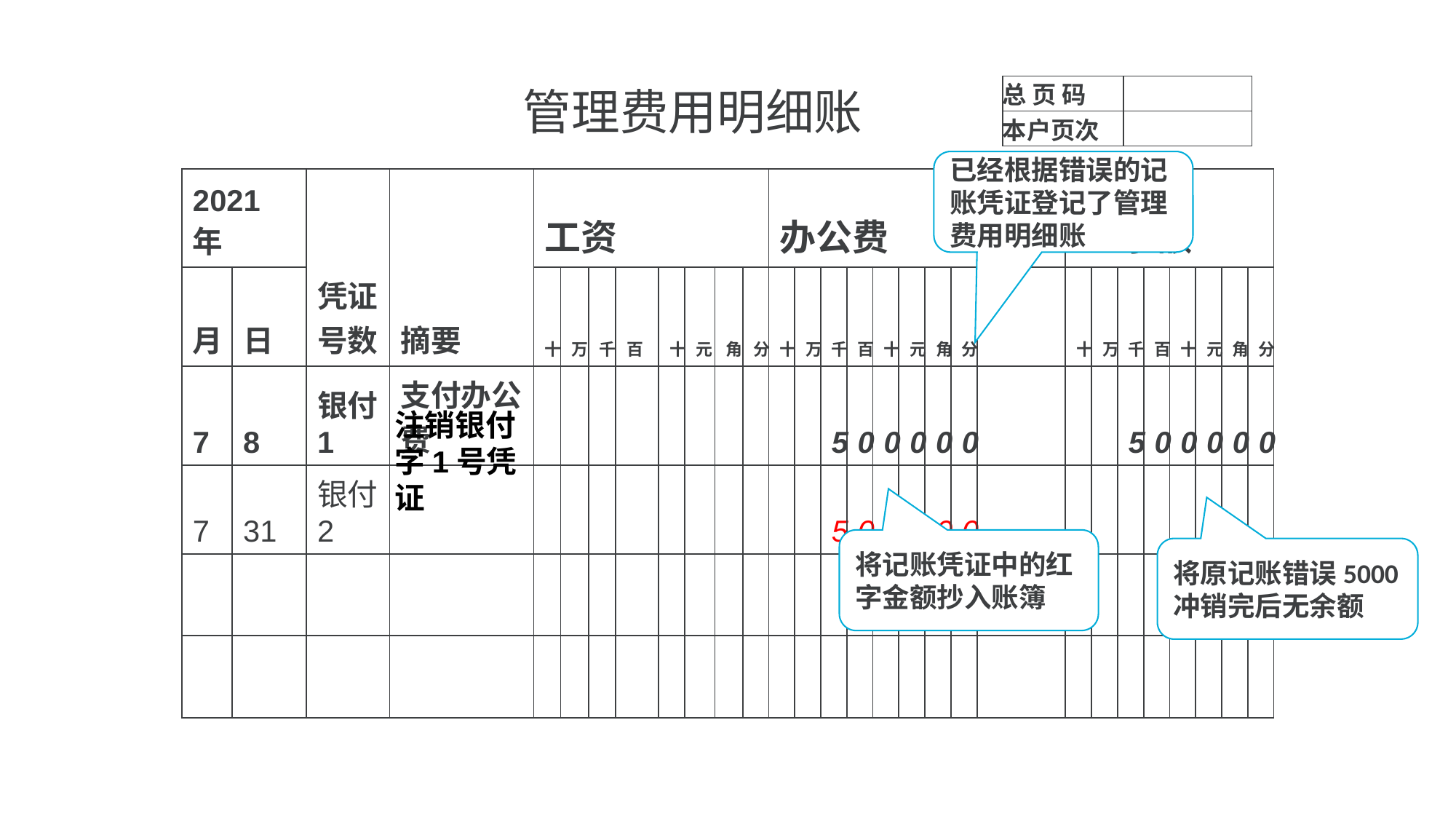

# 管理费用明细账
| 总 页 码 |  |
| --- | --- |
| 本户页次 |  |
已经根据错误的记账凭证登记了管理费用明细账
| 2021年 |  | 凭证号数 | 摘要 | 工资 |  |  |  |  |  |  |  | 办公费 |  |  |  |  |  |  |  | ……. | 余额 |  |  |  |  |  |  |  |
| --- | --- | --- | --- | --- | --- | --- | --- | --- | --- | --- | --- | --- | --- | --- | --- | --- | --- | --- | --- | --- | --- | --- | --- | --- | --- | --- | --- | --- |
| 月 | 日 |  |  | 十 | 万 | 千 | 百 | 十 | 元 | 角 | 分 | 十 | 万 | 千 | 百 | 十 | 元 | 角 | 分 |  | 十 | 万 | 千 | 百 | 十 | 元 | 角 | 分 |
| 7 | 8 | 银付1 | 支付办公费 |  |  |  |  |  |  |  |  |  |  | 5 | 0 | 0 | 0 | 0 | 0 |  |  |  | 5 | 0 | 0 | 0 | 0 | 0 |
| 7 | 31 | 银付2 |  |  |  |  |  |  |  |  |  |  |  | 5 | 0 | 0 | 0 | 0 | 0 |  |  |  |  |  |  | 0 |  |  |
|  |  |  |  |  |  |  |  |  |  |  |  |  |  |  |  |  |  |  |  |  |  |  |  |  |  |  |  |  |
|  |  |  |  |  |  |  |  |  |  |  |  |  |  |  |  |  |  |  |  |  |  |  |  |  |  |  |  |  |
注销银付字1号凭证
将记账凭证中的红字金额抄入账簿
将原记账错误5000冲销完后无余额
27